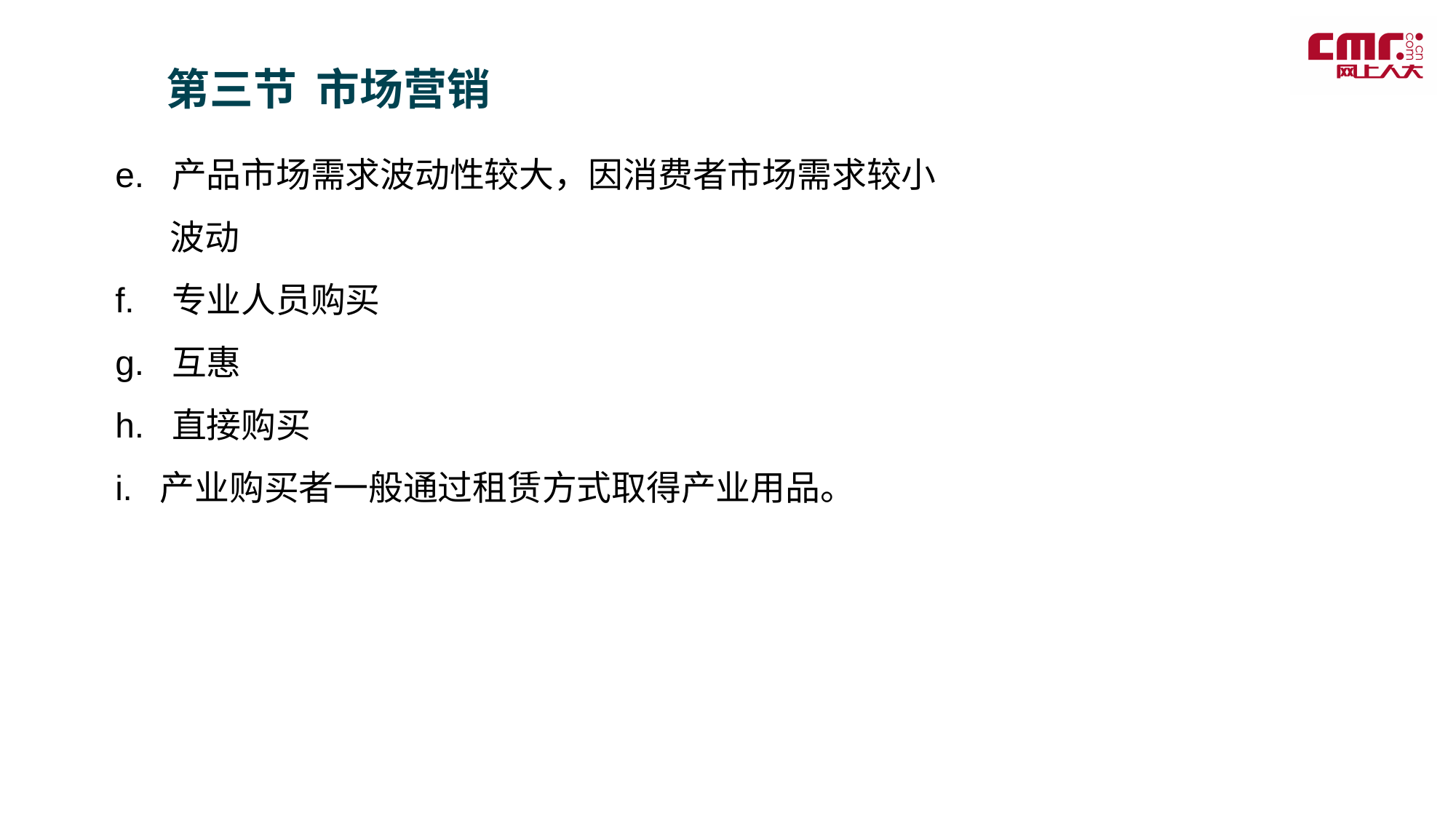

第三节  市场营销
e.  产品市场需求波动性较大，因消费者市场需求较小波动
f.   专业人员购买
g.  互惠
h.  直接购买
i.  产业购买者一般通过租赁方式取得产业用品。